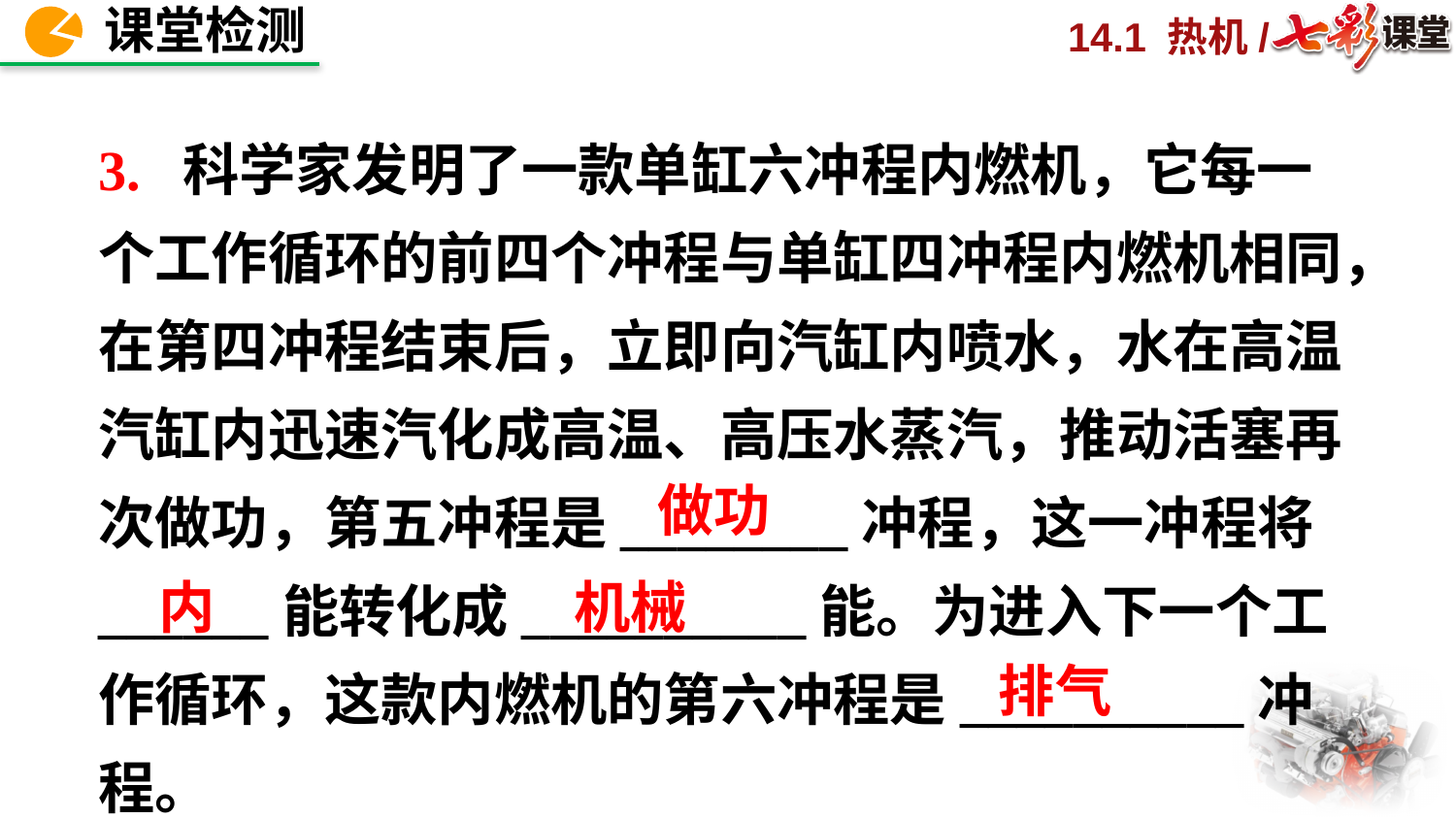

3.  科学家发明了一款单缸六冲程内燃机，它每一个工作循环的前四个冲程与单缸四冲程内燃机相同，在第四冲程结束后，立即向汽缸内喷水，水在高温汽缸内迅速汽化成高温、高压水蒸汽，推动活塞再次做功，第五冲程是________冲程，这一冲程将______能转化成__________能。为进入下一个工作循环，这款内燃机的第六冲程是__________冲程。
做功
内
机械
排气